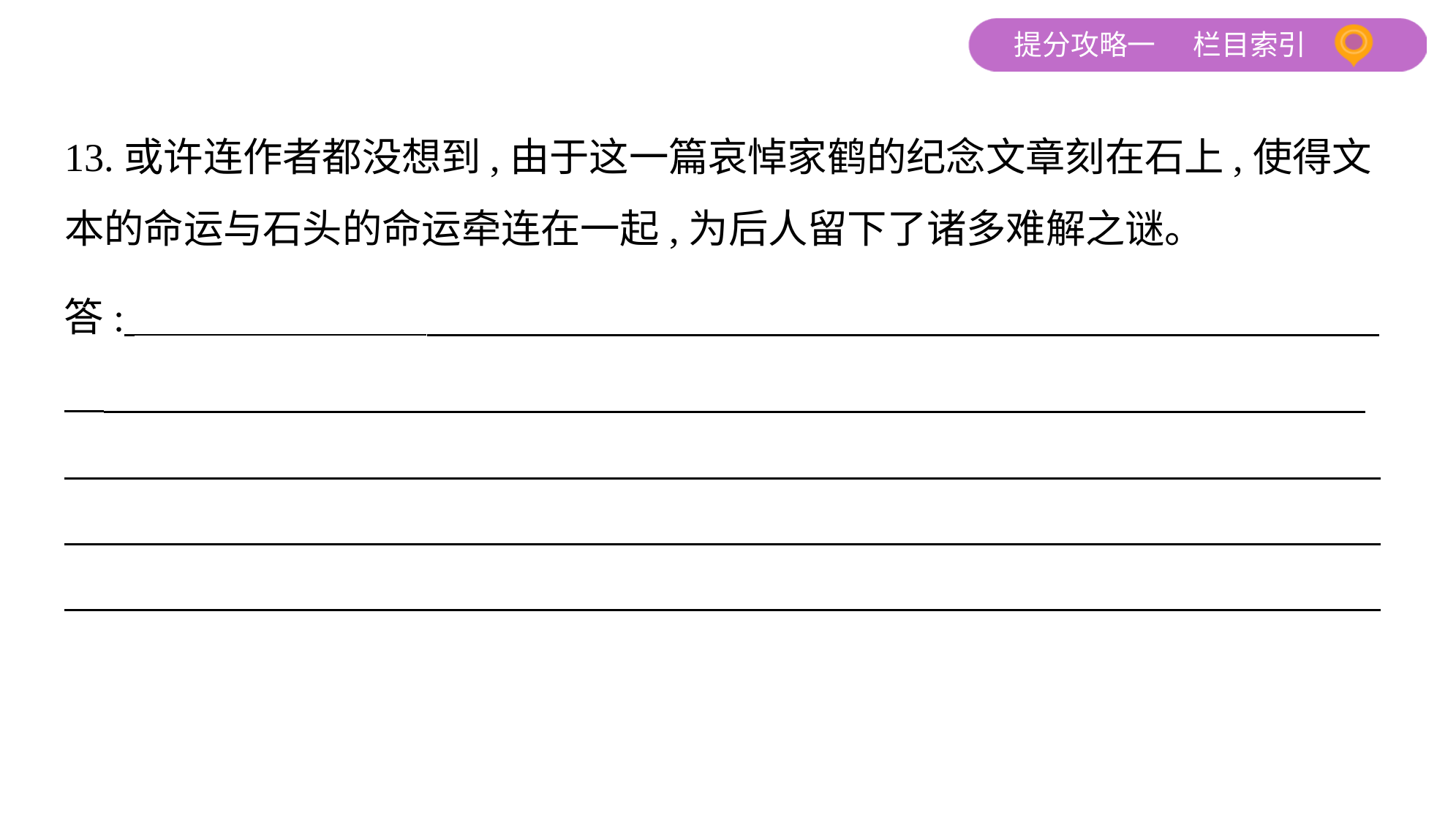

13.或许连作者都没想到,由于这一篇哀悼家鹤的纪念文章刻在石上,使得文
本的命运与石头的命运牵连在一起,为后人留下了诸多难解之谜。
答: